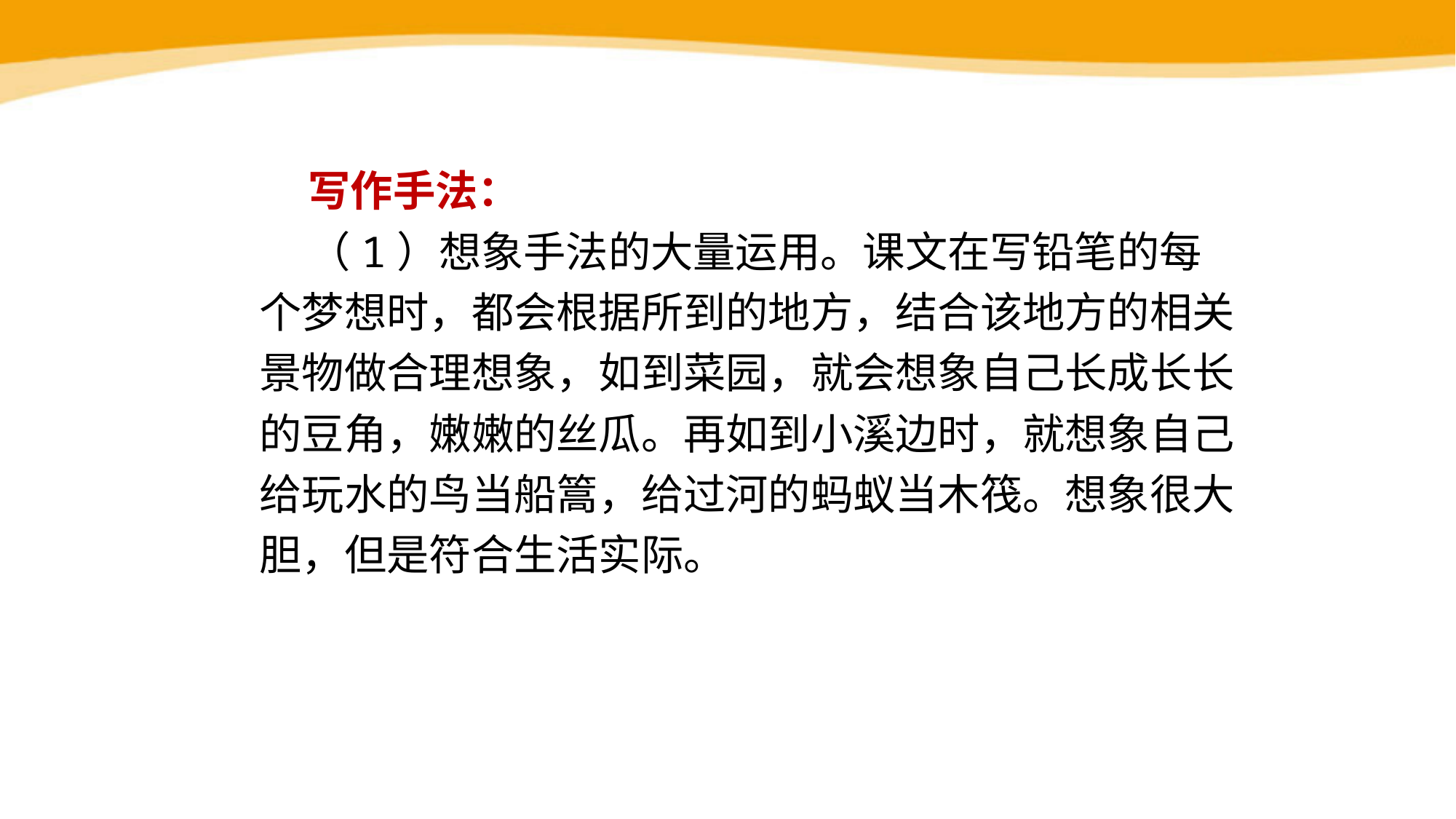

写作手法：
    （1）想象手法的大量运用。课文在写铅笔的每个梦想时，都会根据所到的地方，结合该地方的相关景物做合理想象，如到菜园，就会想象自己长成长长的豆角，嫩嫩的丝瓜。再如到小溪边时，就想象自己给玩水的鸟当船篙，给过河的蚂蚁当木筏。想象很大胆，但是符合生活实际。